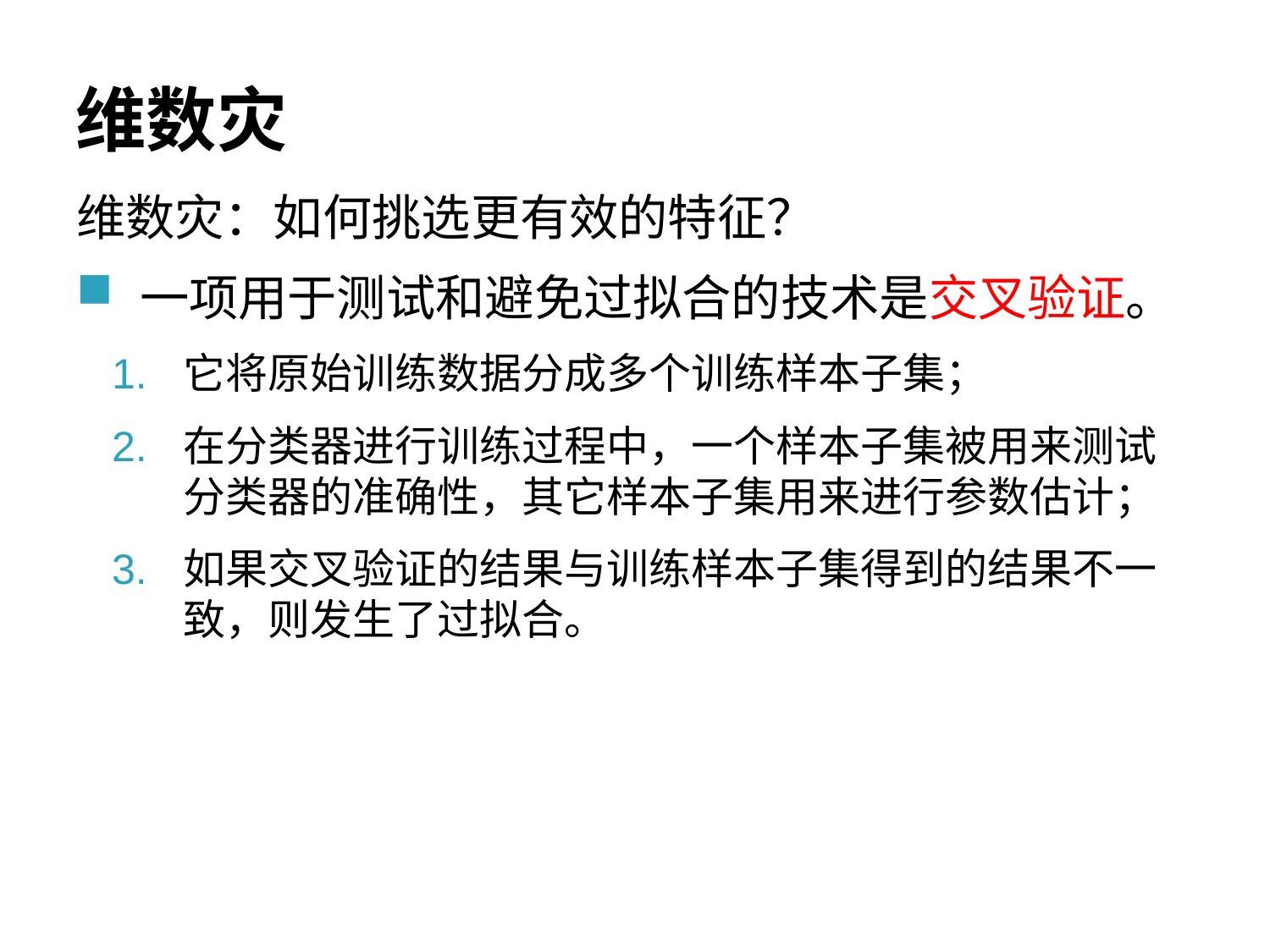

# 维数灾
维数灾：如何挑选更有效的特征？
一项用于测试和避免过拟合的技术是交叉验证。
它将原始训练数据分成多个训练样本子集；
在分类器进行训练过程中，一个样本子集被用来测试分类器的准确性，其它样本子集用来进行参数估计；
如果交叉验证的结果与训练样本子集得到的结果不一致，则发生了过拟合。